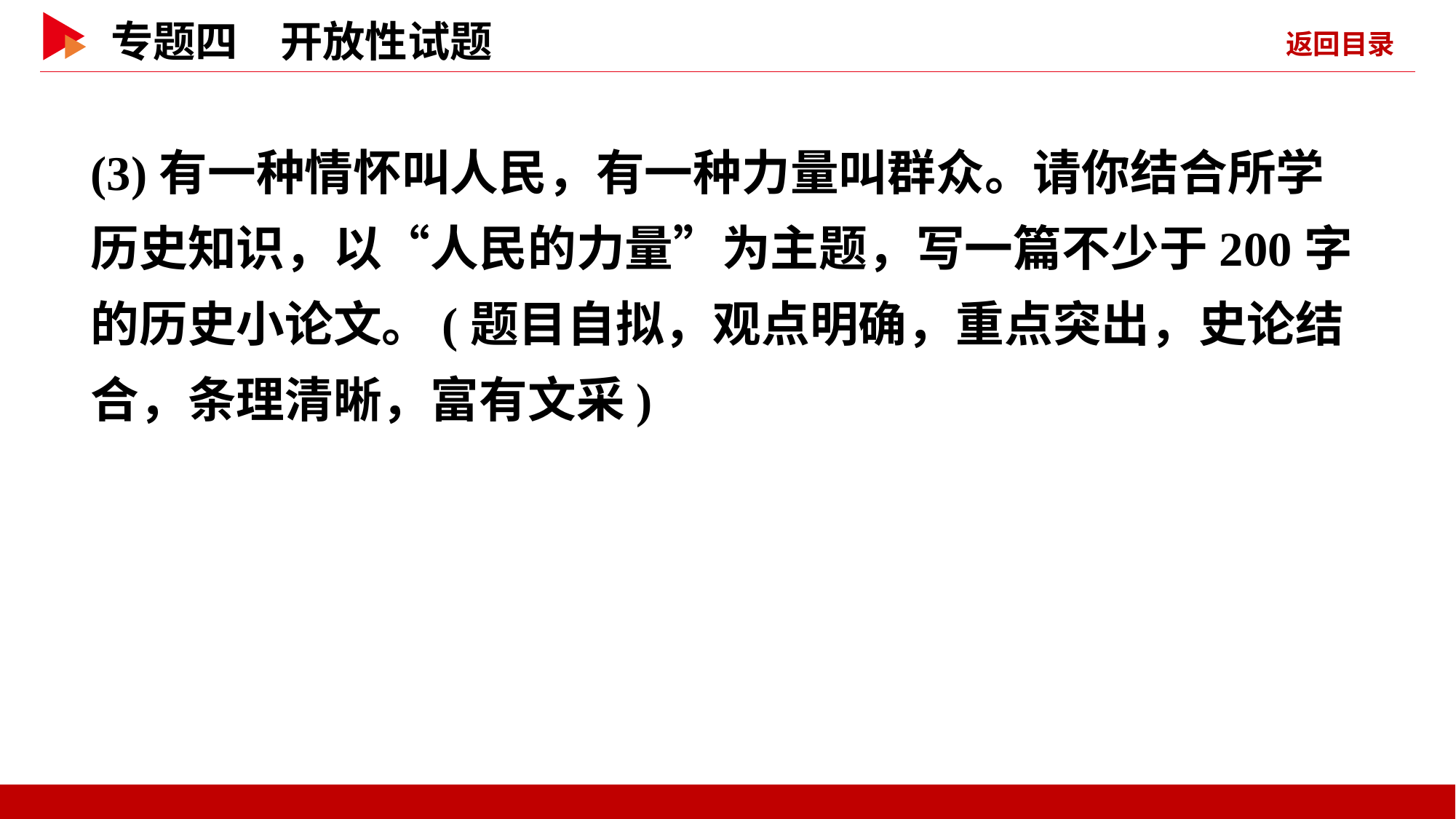

(3)有一种情怀叫人民，有一种力量叫群众。请你结合所学历史知识，以“人民的力量”为主题，写一篇不少于200字的历史小论文。(题目自拟，观点明确，重点突出，史论结合，条理清晰，富有文采)